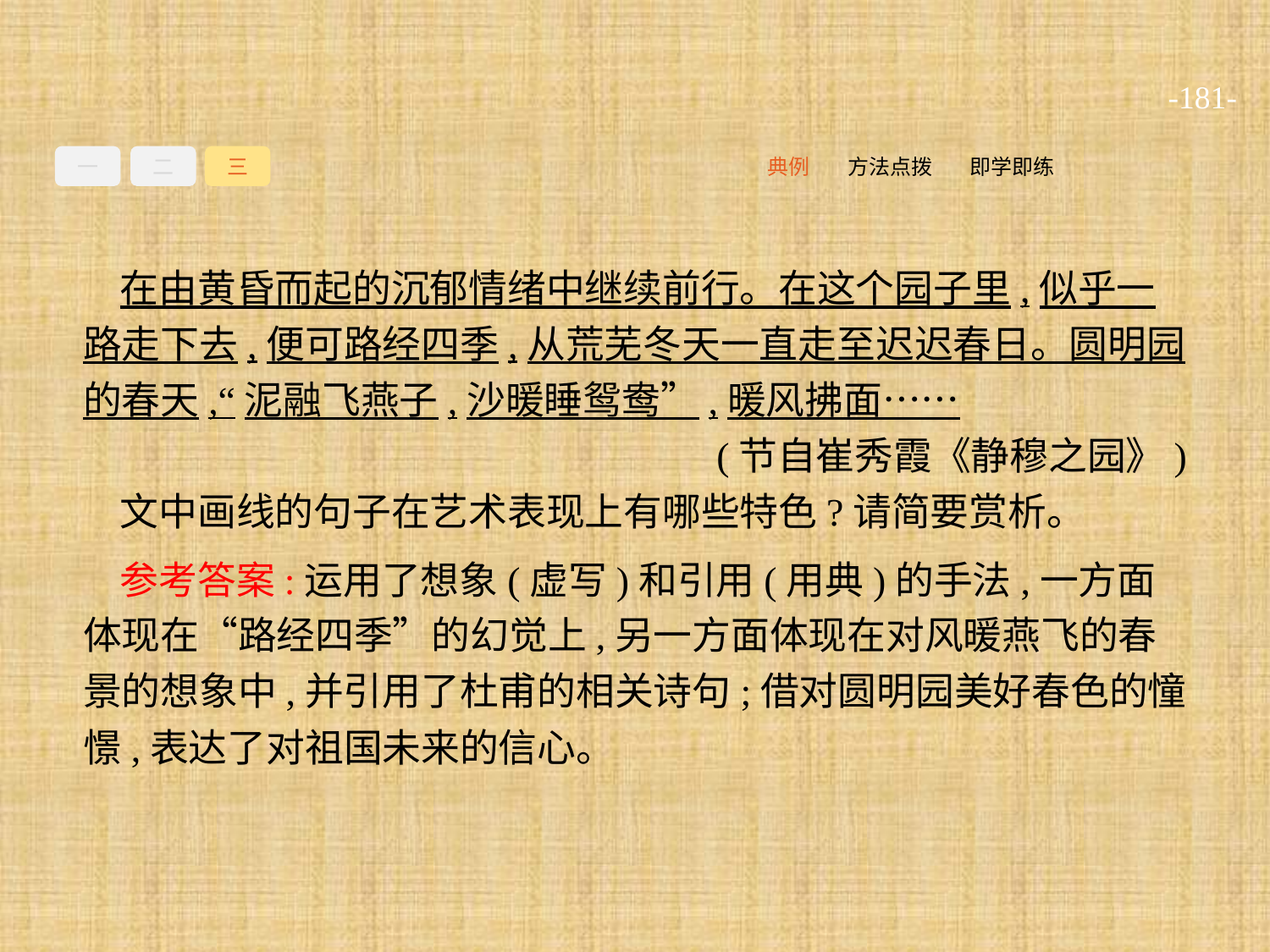

-181-
一
二
三
即学即练
方法点拨
典例
在由黄昏而起的沉郁情绪中继续前行。在这个园子里,似乎一路走下去,便可路经四季,从荒芜冬天一直走至迟迟春日。圆明园的春天,“泥融飞燕子,沙暖睡鸳鸯”,暖风拂面……
(节自崔秀霞《静穆之园》)
文中画线的句子在艺术表现上有哪些特色?请简要赏析。
参考答案:运用了想象(虚写)和引用(用典)的手法,一方面体现在“路经四季”的幻觉上,另一方面体现在对风暖燕飞的春景的想象中,并引用了杜甫的相关诗句;借对圆明园美好春色的憧憬,表达了对祖国未来的信心。